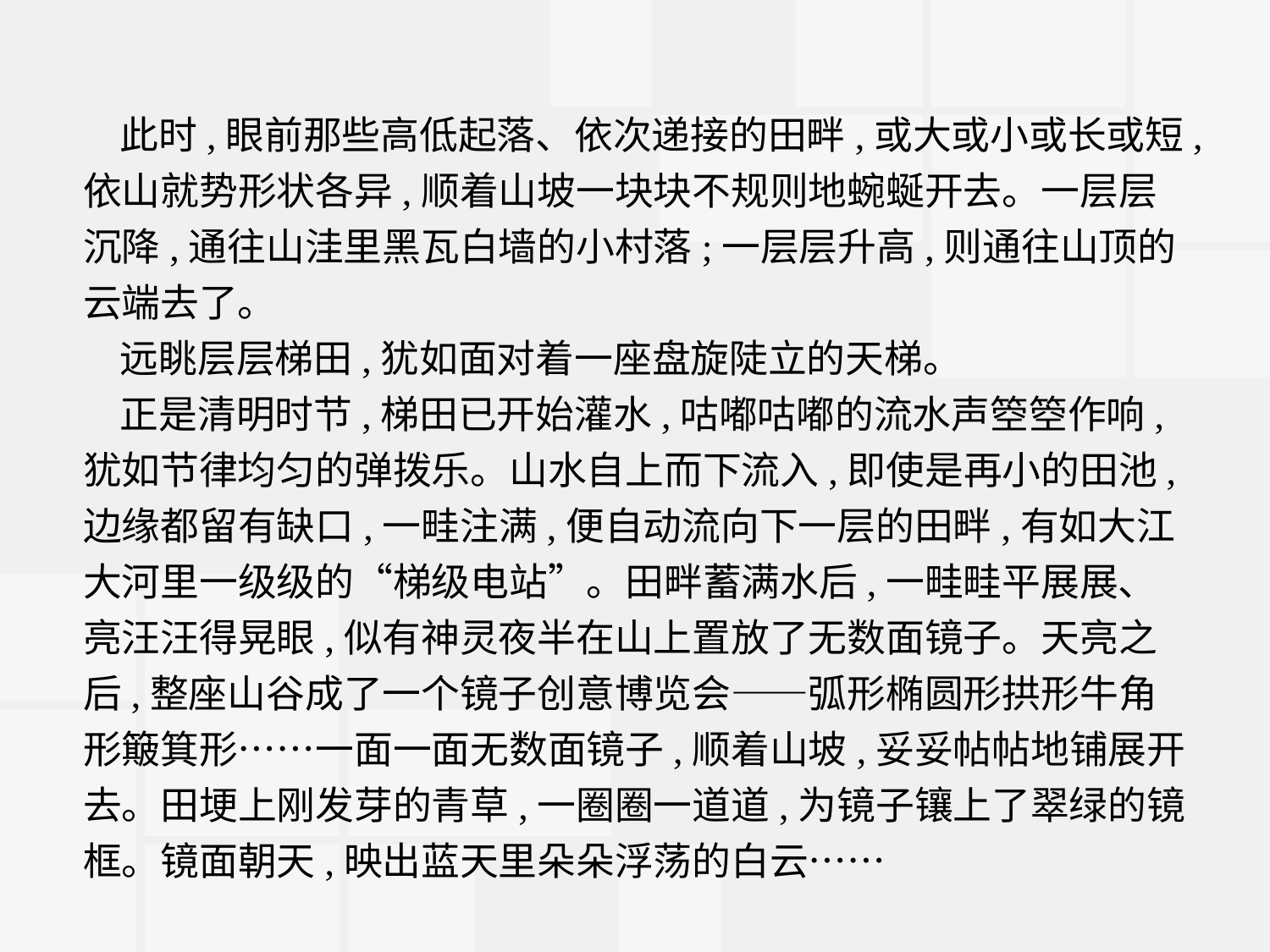

此时,眼前那些高低起落、依次递接的田畔,或大或小或长或短,依山就势形状各异,顺着山坡一块块不规则地蜿蜒开去。一层层沉降,通往山洼里黑瓦白墙的小村落;一层层升高,则通往山顶的云端去了。
远眺层层梯田,犹如面对着一座盘旋陡立的天梯。
正是清明时节,梯田已开始灌水,咕嘟咕嘟的流水声箜箜作响,犹如节律均匀的弹拨乐。山水自上而下流入,即使是再小的田池,边缘都留有缺口,一畦注满,便自动流向下一层的田畔,有如大江大河里一级级的“梯级电站”。田畔蓄满水后,一畦畦平展展、亮汪汪得晃眼,似有神灵夜半在山上置放了无数面镜子。天亮之后,整座山谷成了一个镜子创意博览会——弧形椭圆形拱形牛角形簸箕形……一面一面无数面镜子,顺着山坡,妥妥帖帖地铺展开去。田埂上刚发芽的青草,一圈圈一道道,为镜子镶上了翠绿的镜框。镜面朝天,映出蓝天里朵朵浮荡的白云……